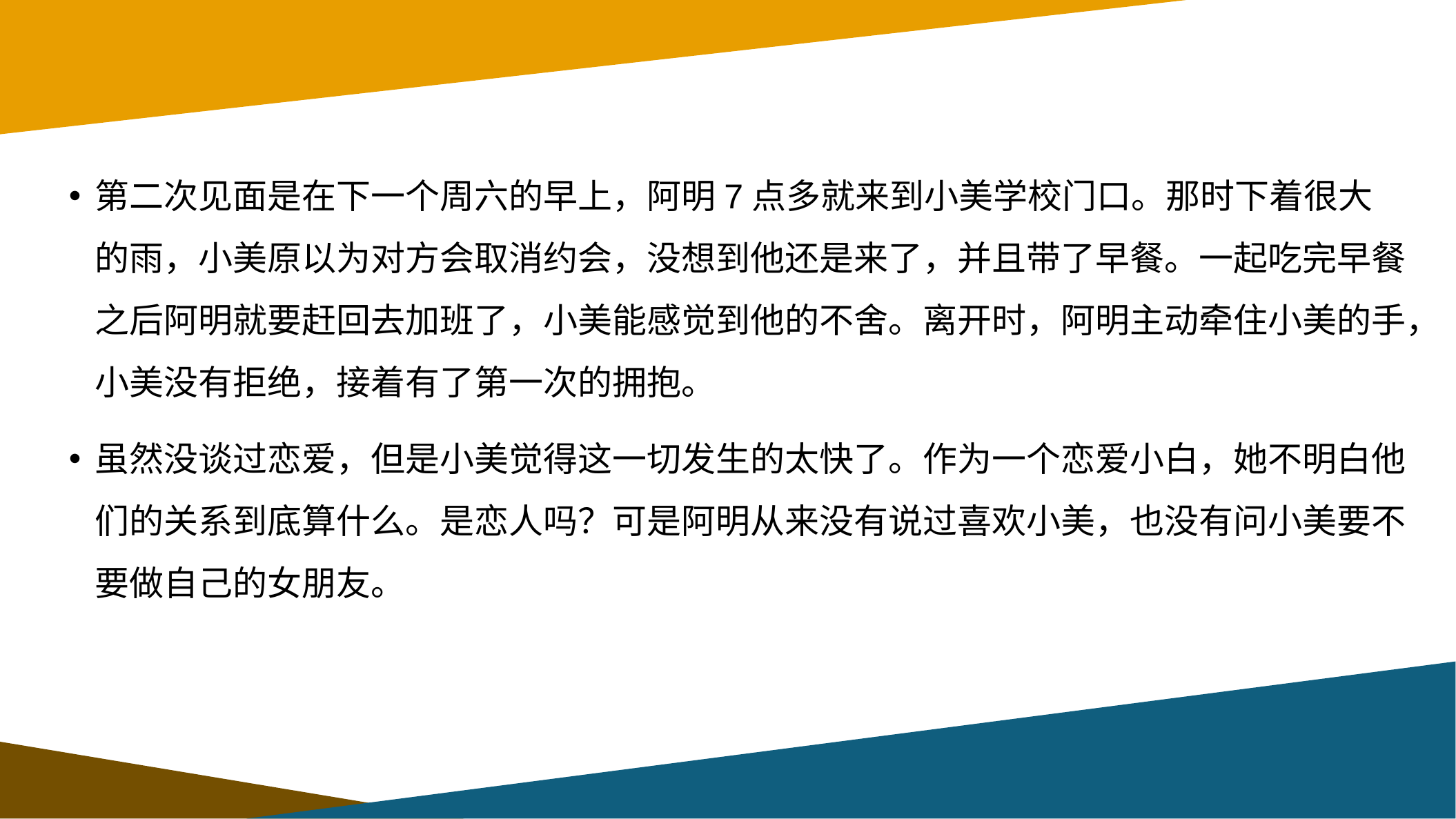

第二次见面是在下一个周六的早上，阿明7点多就来到小美学校门口。那时下着很大的雨，小美原以为对方会取消约会，没想到他还是来了，并且带了早餐。一起吃完早餐之后阿明就要赶回去加班了，小美能感觉到他的不舍。离开时，阿明主动牵住小美的手，小美没有拒绝，接着有了第一次的拥抱。
虽然没谈过恋爱，但是小美觉得这一切发生的太快了。作为一个恋爱小白，她不明白他们的关系到底算什么。是恋人吗？可是阿明从来没有说过喜欢小美，也没有问小美要不要做自己的女朋友。